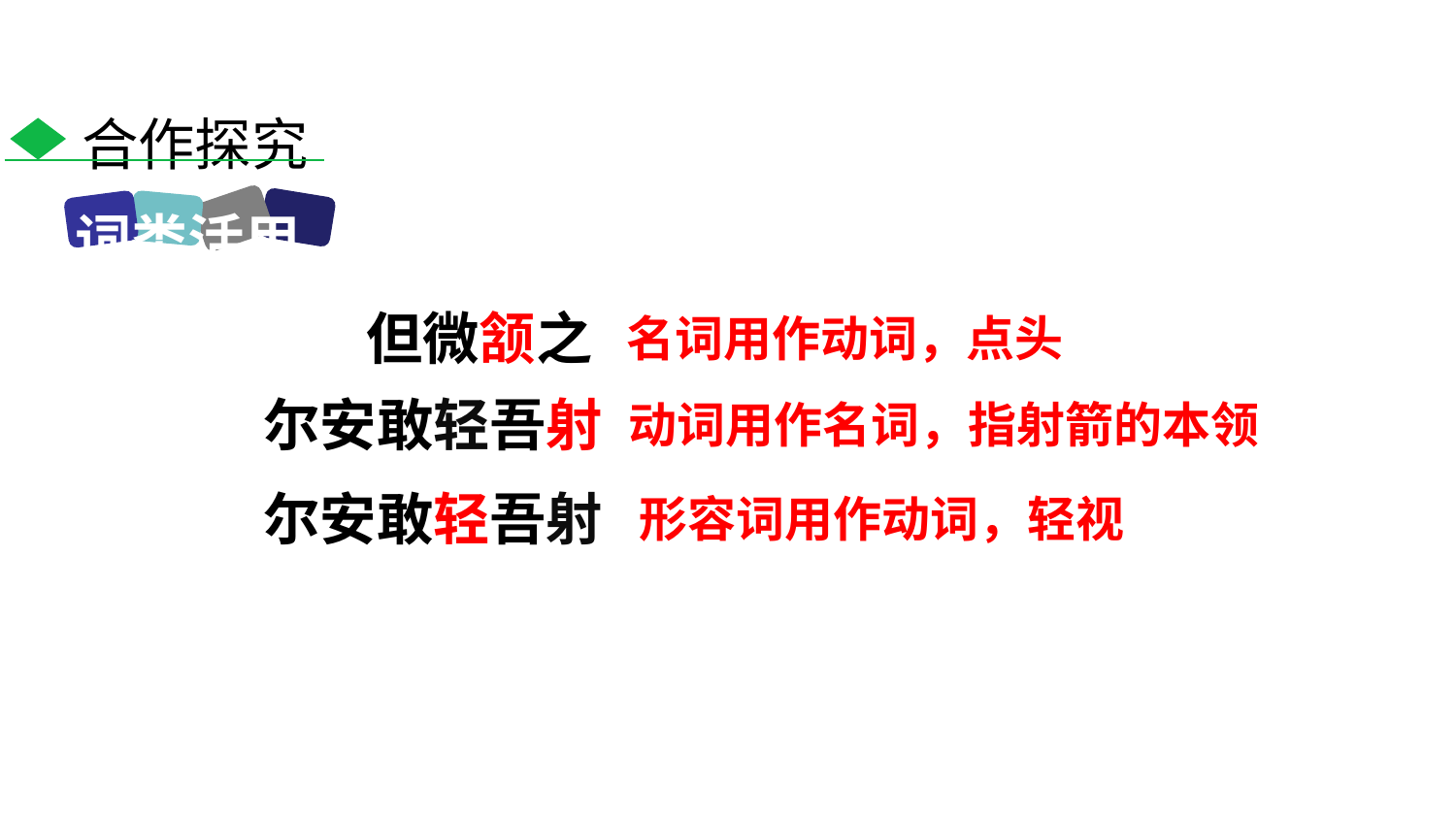

合作探究

词类活用

但微颔之
名词用作动词，点头
尔安敢轻吾射
动词用作名词，指射箭的本领
尔安敢轻吾射
形容词用作动词，轻视